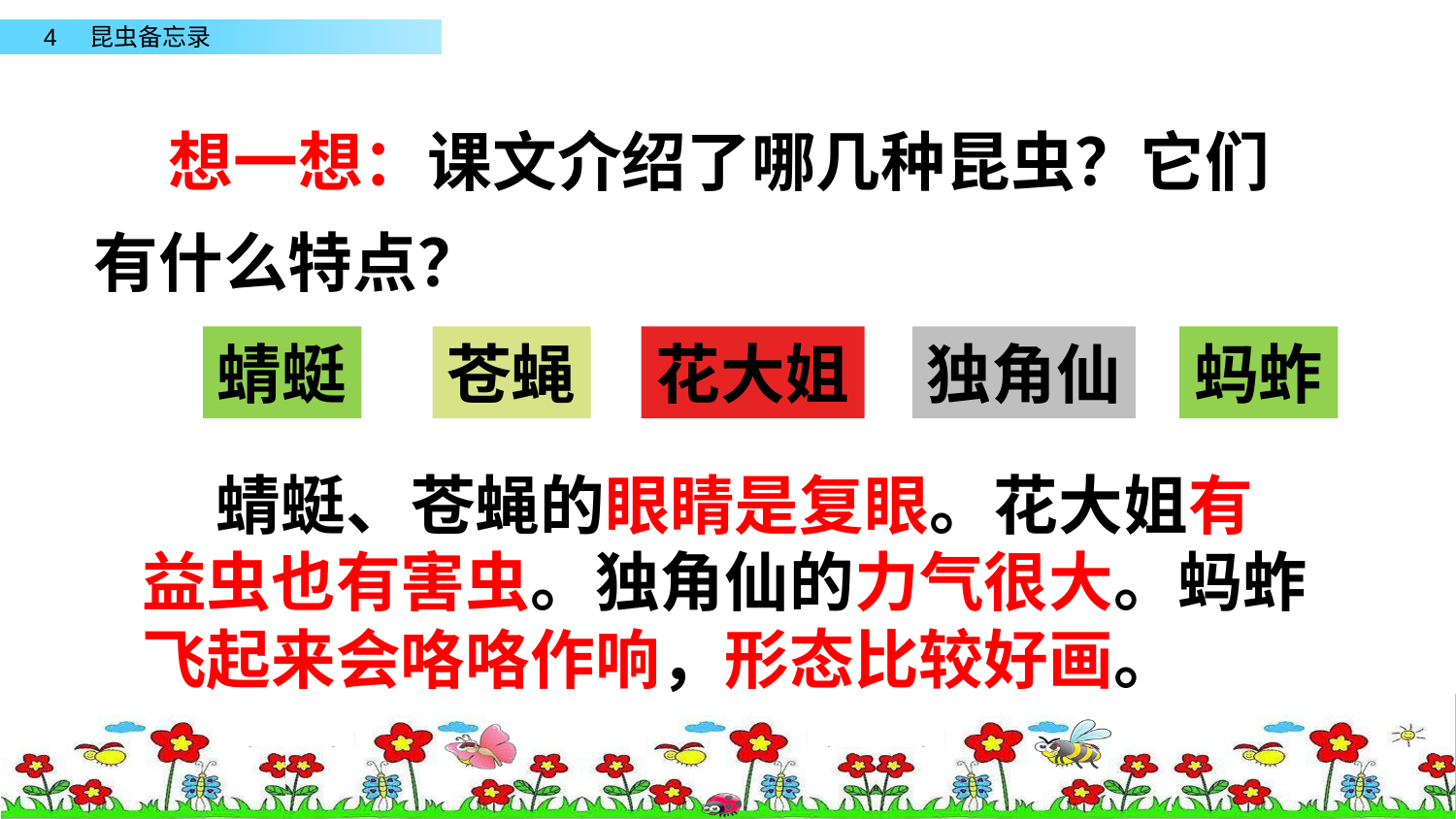

想一想：课文介绍了哪几种昆虫？它们有什么特点？
蜻蜓
苍蝇
花大姐
独角仙
蚂蚱
    蜻蜓、苍蝇的眼睛是复眼。花大姐有益虫也有害虫。独角仙的力气很大。蚂蚱飞起来会咯咯作响，形态比较好画。